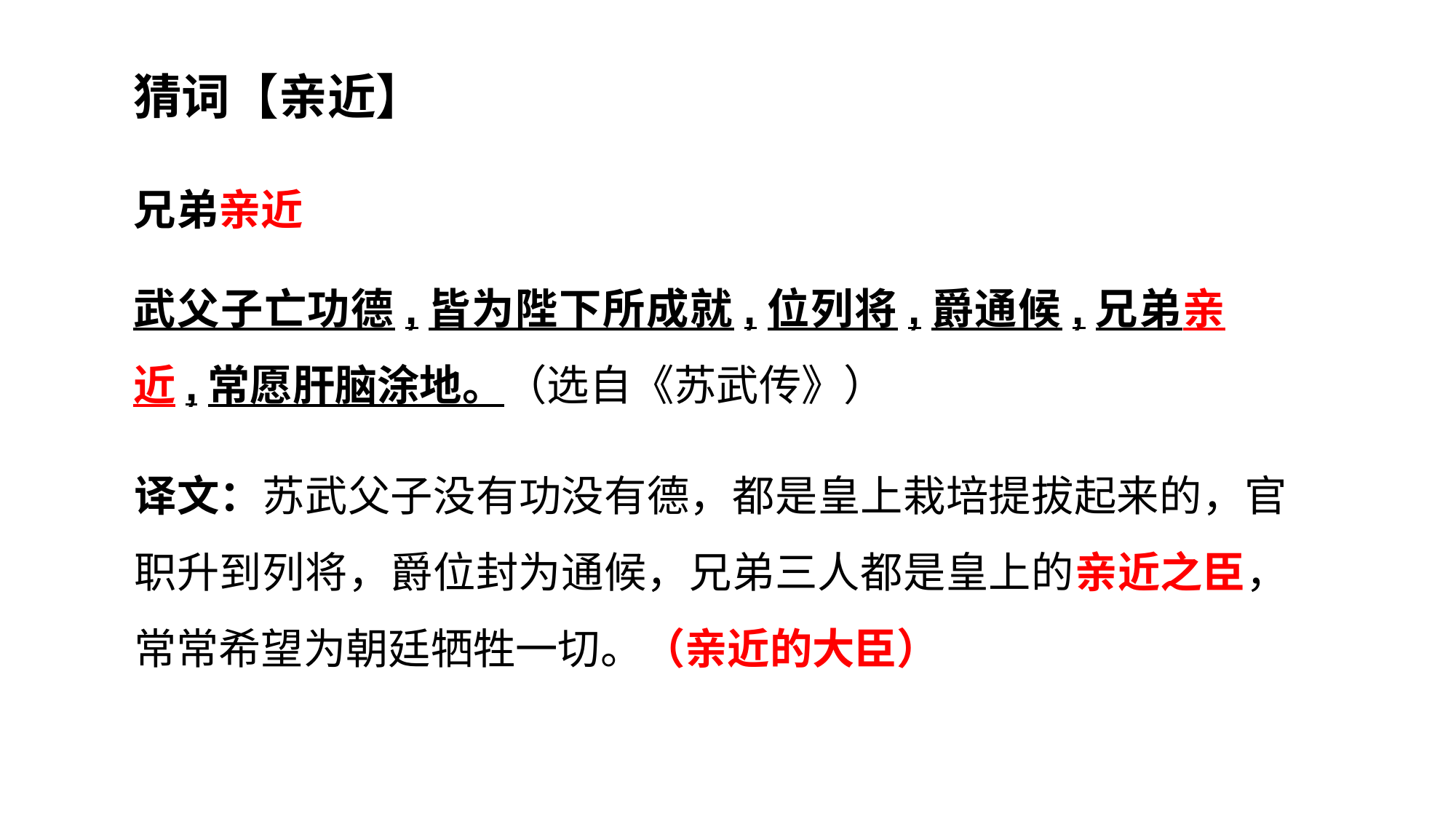

猜词【亲近】

兄弟亲近

武父子亡功德,皆为陛下所成就,位列将,爵通候,兄弟亲近,常愿肝脑涂地。（选自《苏武传》）
译文：苏武父子没有功没有德，都是皇上栽培提拔起来的，官职升到列将，爵位封为通候，兄弟三人都是皇上的亲近之臣，常常希望为朝廷牺牲一切。（亲近的大臣）